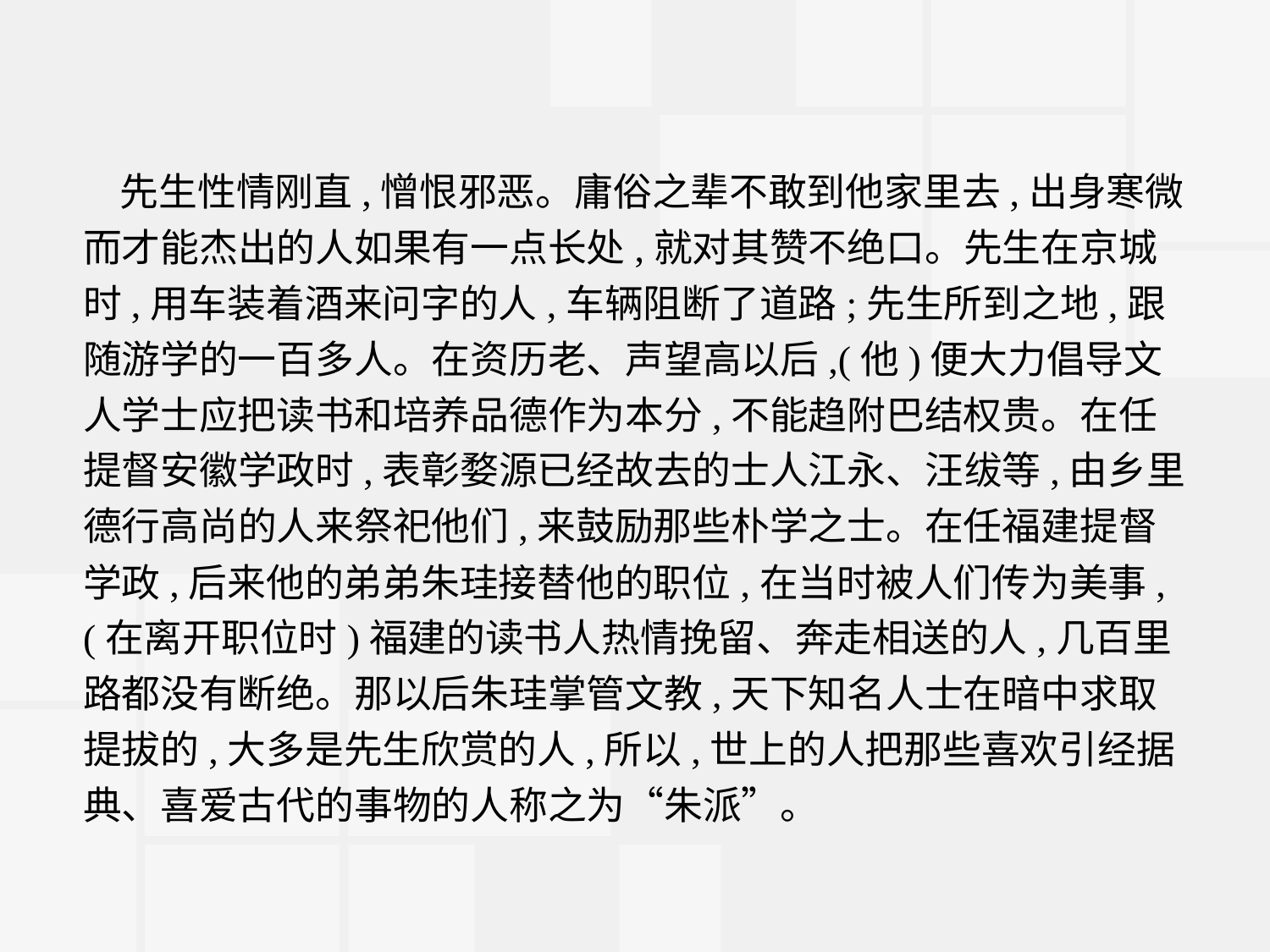

先生性情刚直,憎恨邪恶。庸俗之辈不敢到他家里去,出身寒微而才能杰出的人如果有一点长处,就对其赞不绝口。先生在京城时,用车装着酒来问字的人,车辆阻断了道路;先生所到之地,跟随游学的一百多人。在资历老、声望高以后,(他)便大力倡导文人学士应把读书和培养品德作为本分,不能趋附巴结权贵。在任提督安徽学政时,表彰婺源已经故去的士人江永、汪绂等,由乡里德行高尚的人来祭祀他们,来鼓励那些朴学之士。在任福建提督学政,后来他的弟弟朱珪接替他的职位,在当时被人们传为美事,(在离开职位时)福建的读书人热情挽留、奔走相送的人,几百里路都没有断绝。那以后朱珪掌管文教,天下知名人士在暗中求取提拔的,大多是先生欣赏的人,所以,世上的人把那些喜欢引经据典、喜爱古代的事物的人称之为“朱派”。